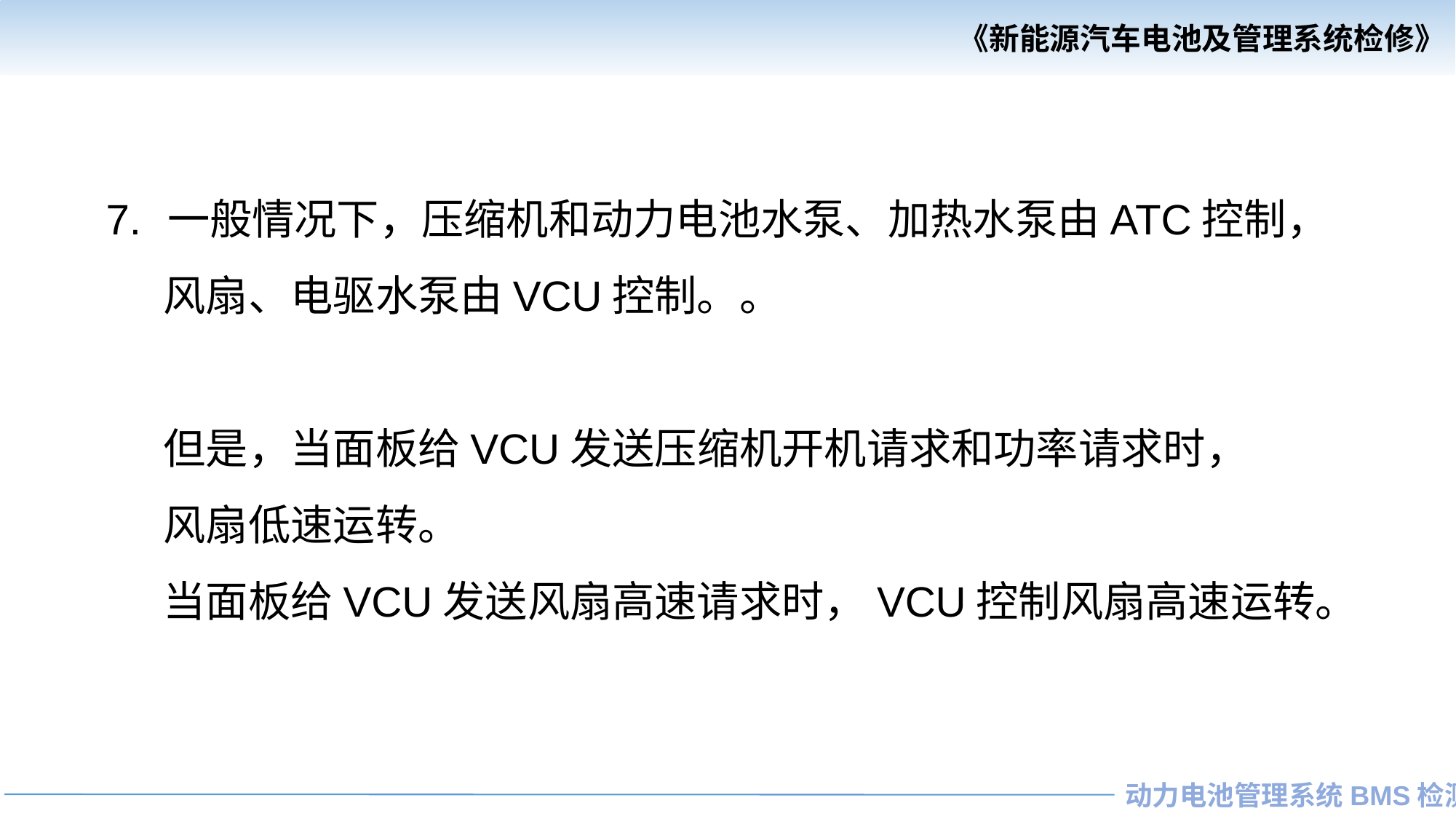

一般情况下，压缩机和动力电池水泵、加热水泵由ATC控制，
     风扇、电驱水泵由VCU控制。。

     但是，当面板给VCU发送压缩机开机请求和功率请求时，
     风扇低速运转。
     当面板给VCU发送风扇高速请求时，VCU控制风扇高速运转。